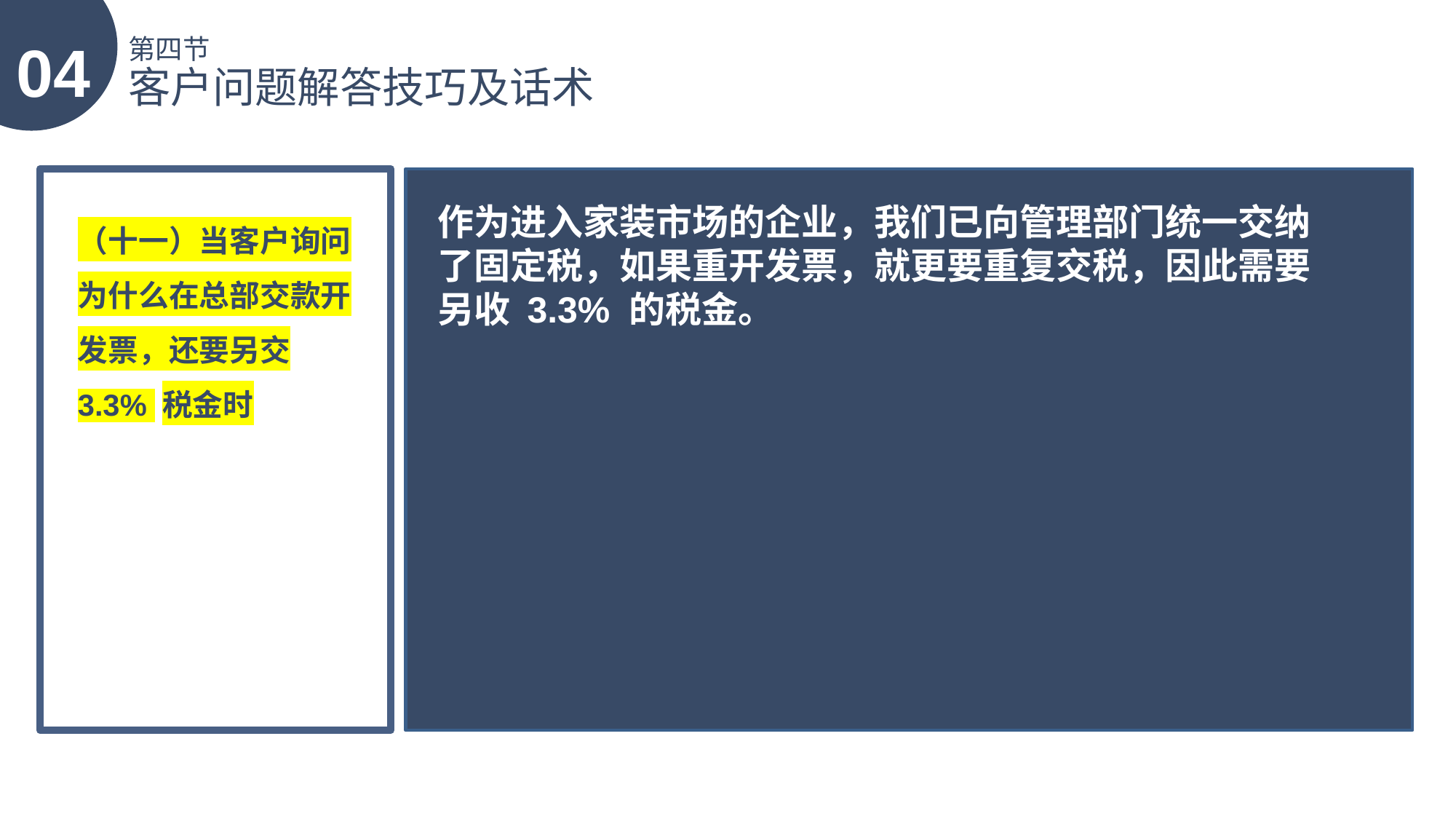

04
第四节
客户问题解答技巧及话术

作为进入家装市场的企业，我们已向管理部门统一交纳了固定税，如果重开发票，就更要重复交税，因此需要另收 3.3% 的税金。
（十一）当客户询问为什么在总部交款开发票，还要另交 3.3% 税金时